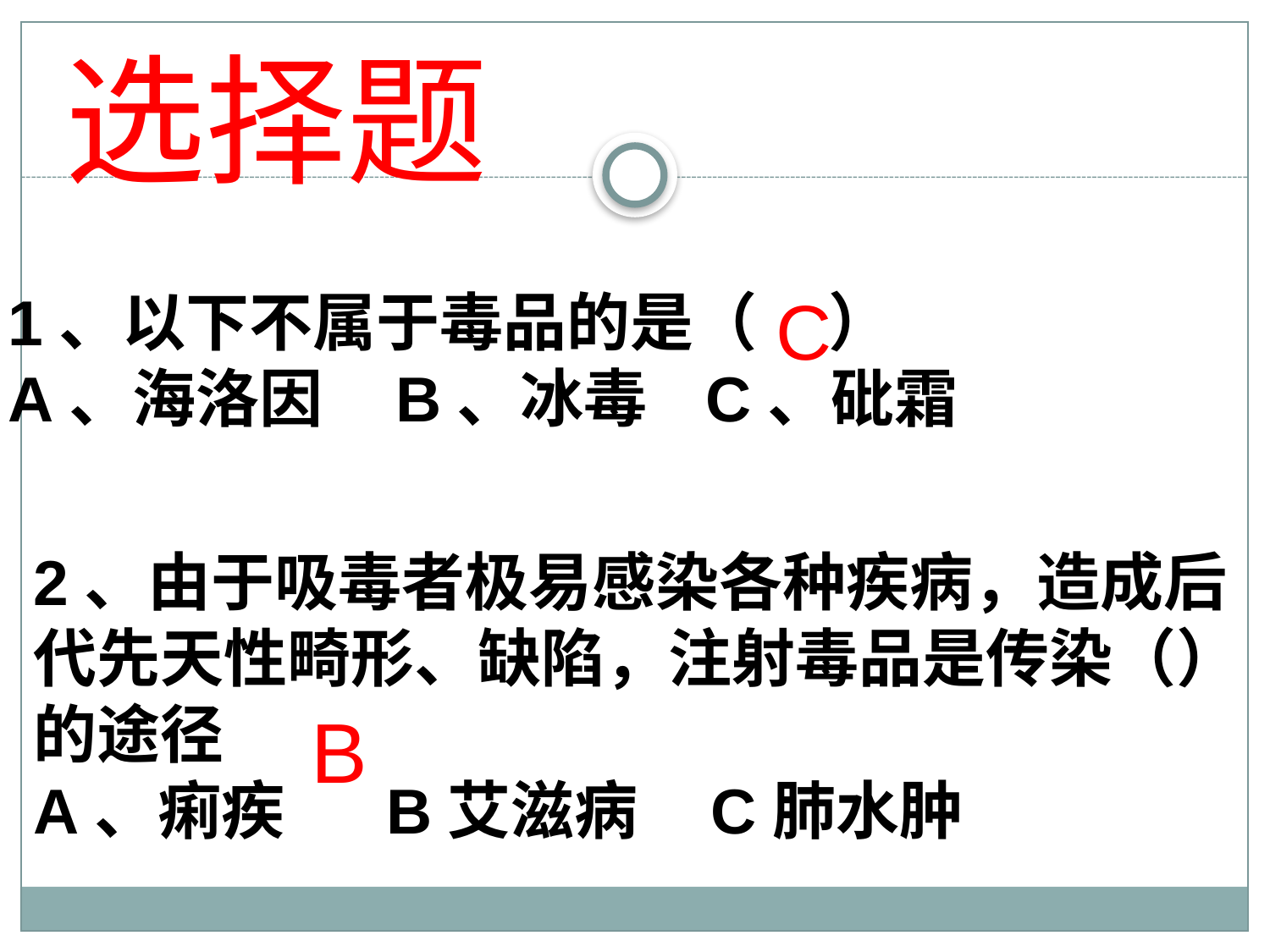

选择题
1、以下不属于毒品的是（     ）
A、海洛因    B、冰毒   C、砒霜
C
2、由于吸毒者极易感染各种疾病，造成后代先天性畸形、缺陷，注射毒品是传染（）的途径
A、痢疾      B艾滋病    C肺水肿
B